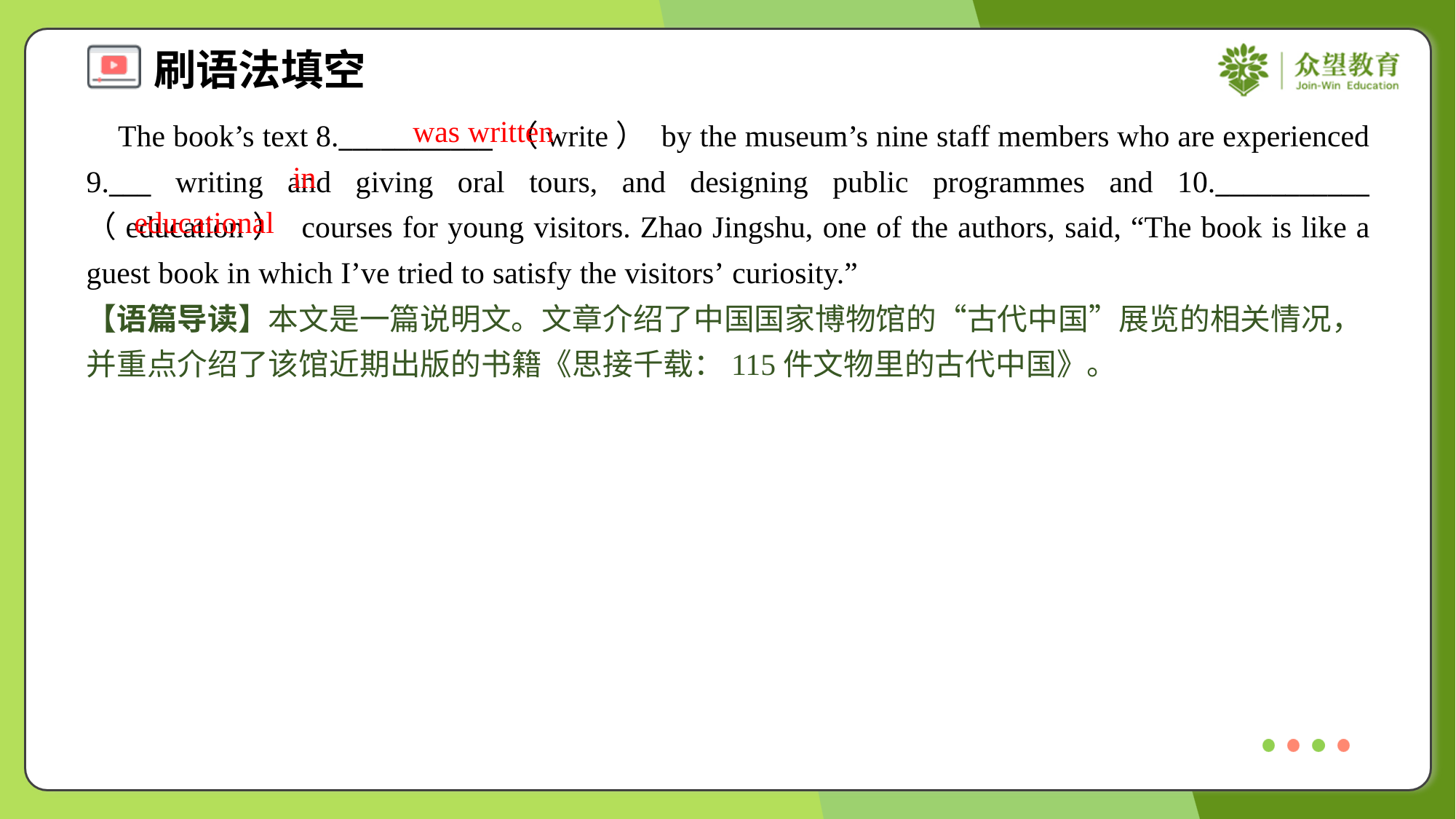

was written
    The book’s text 8.___________ （write） by the museum’s nine staff members who are experienced 9.___ writing and giving oral tours, and designing public programmes and 10.___________ （education） courses for young visitors. Zhao Jingshu, one of the authors, said, “The book is like a guest book in which I’ve tried to satisfy the visitors’ curiosity.”
in
educational
【语篇导读】本文是一篇说明文。文章介绍了中国国家博物馆的“古代中国”展览的相关情况，并重点介绍了该馆近期出版的书籍《思接千载：115件文物里的古代中国》。